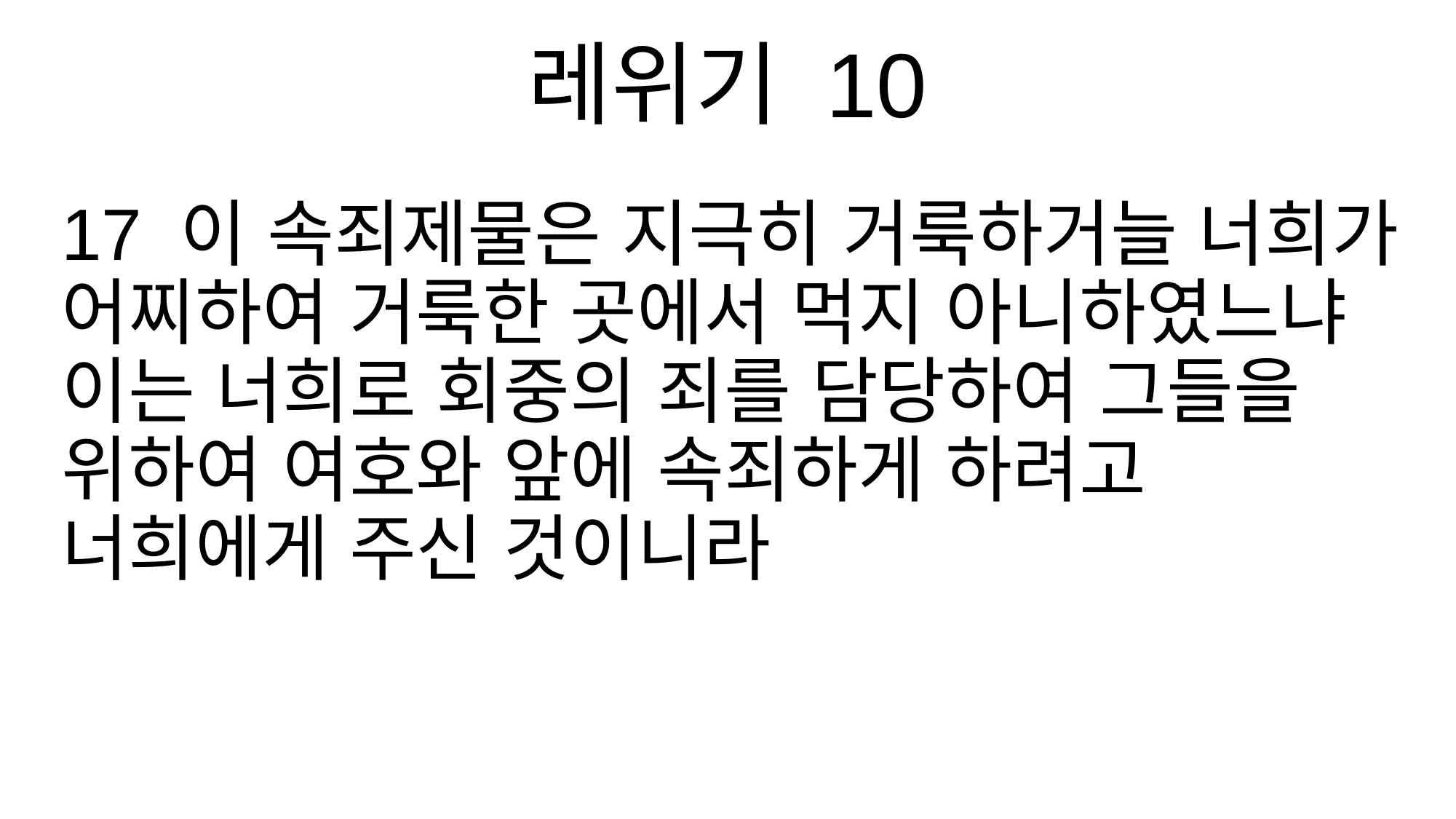

레위기 10
17 이 속죄제물은 지극히 거룩하거늘 너희가 어찌하여 거룩한 곳에서 먹지 아니하였느냐 이는 너희로 회중의 죄를 담당하여 그들을 위하여 여호와 앞에 속죄하게 하려고 너희에게 주신 것이니라